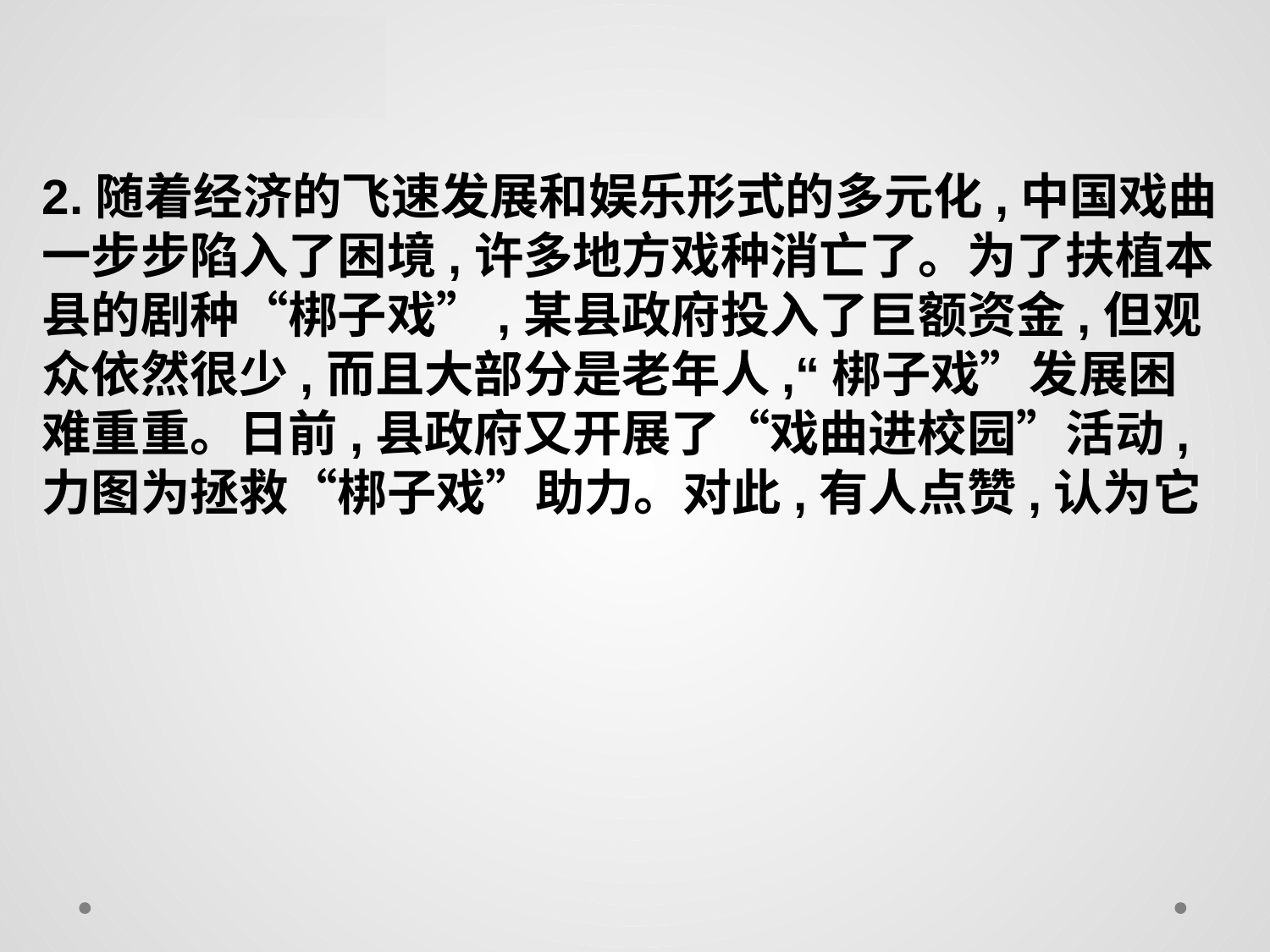

2.随着经济的飞速发展和娱乐形式的多元化,中国戏曲
一步步陷入了困境,许多地方戏种消亡了。为了扶植本
县的剧种“梆子戏”,某县政府投入了巨额资金,但观
众依然很少,而且大部分是老年人,“梆子戏”发展困
难重重。日前,县政府又开展了“戏曲进校园”活动,
力图为拯救“梆子戏”助力。对此,有人点赞,认为它